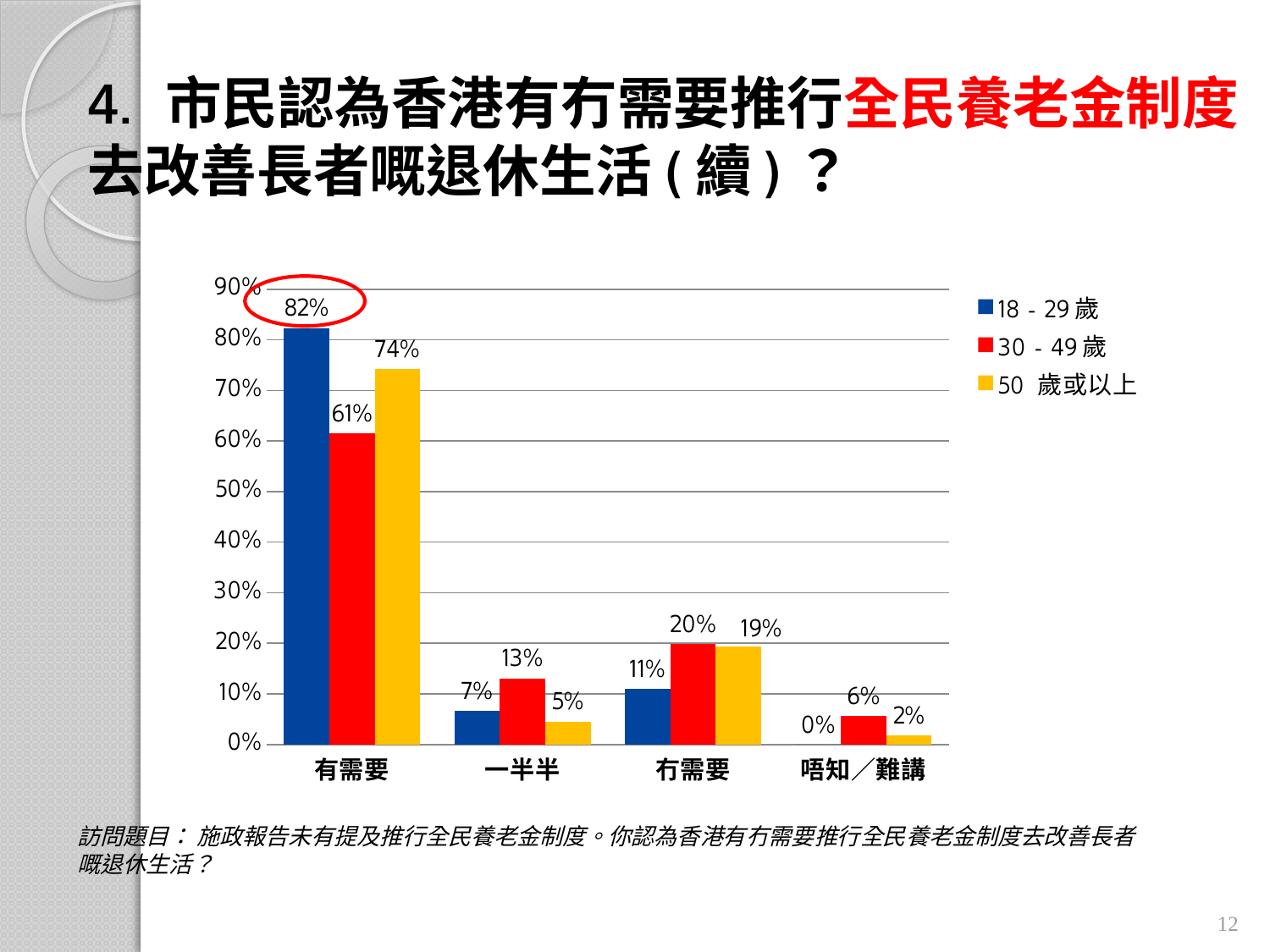

# 4. 市民認為香港有冇需要推行全民養老金制度去改善長者嘅退休生活(續)？

### Chart

| Category | 18 - 29歲 | 30 - 49歲 | 50 歲或以上 |
|---|---|---|---|
| 有需要 | 0.8235253651067428 | 0.614558591644655 | 0.7429256635706364 |
| 一半半 | 0.0659871870936566 | 0.130788723590284 | 0.045340338081962 |
| 冇需要 | 0.11048744779959997 | 0.19818346691914696 | 0.19335402402446997 |
| 唔知∕難講 | 0.0 | 0.056469217845914015 | 0.018379974322932712 |
訪問題目： 施政報告未有提及推行全民養老金制度。你認為香港有冇需要推行全民養老金制度去改善長者嘅退休生活？
12